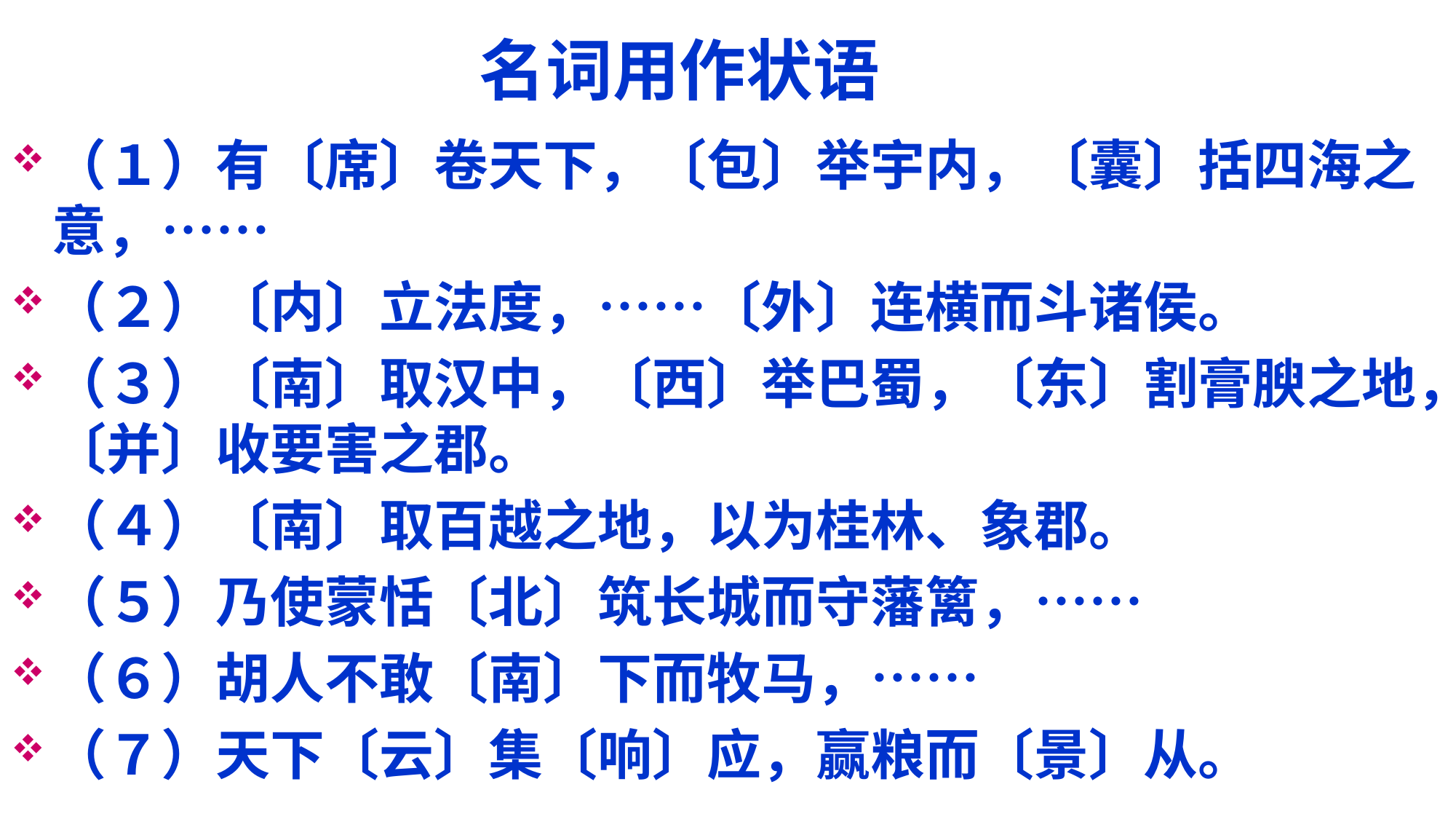

# 名词用作状语
（１）有〔席〕卷天下，〔包〕举宇内，〔囊〕括四海之意，……
（２）〔内〕立法度，……〔外〕连横而斗诸侯。
（３）〔南〕取汉中，〔西〕举巴蜀，〔东〕割膏腴之地，〔并〕收要害之郡。
（４）〔南〕取百越之地，以为桂林、象郡。
（５）乃使蒙恬〔北〕筑长城而守藩篱，……
（６）胡人不敢〔南〕下而牧马，……
（７）天下〔云〕集〔响〕应，赢粮而〔景〕从。